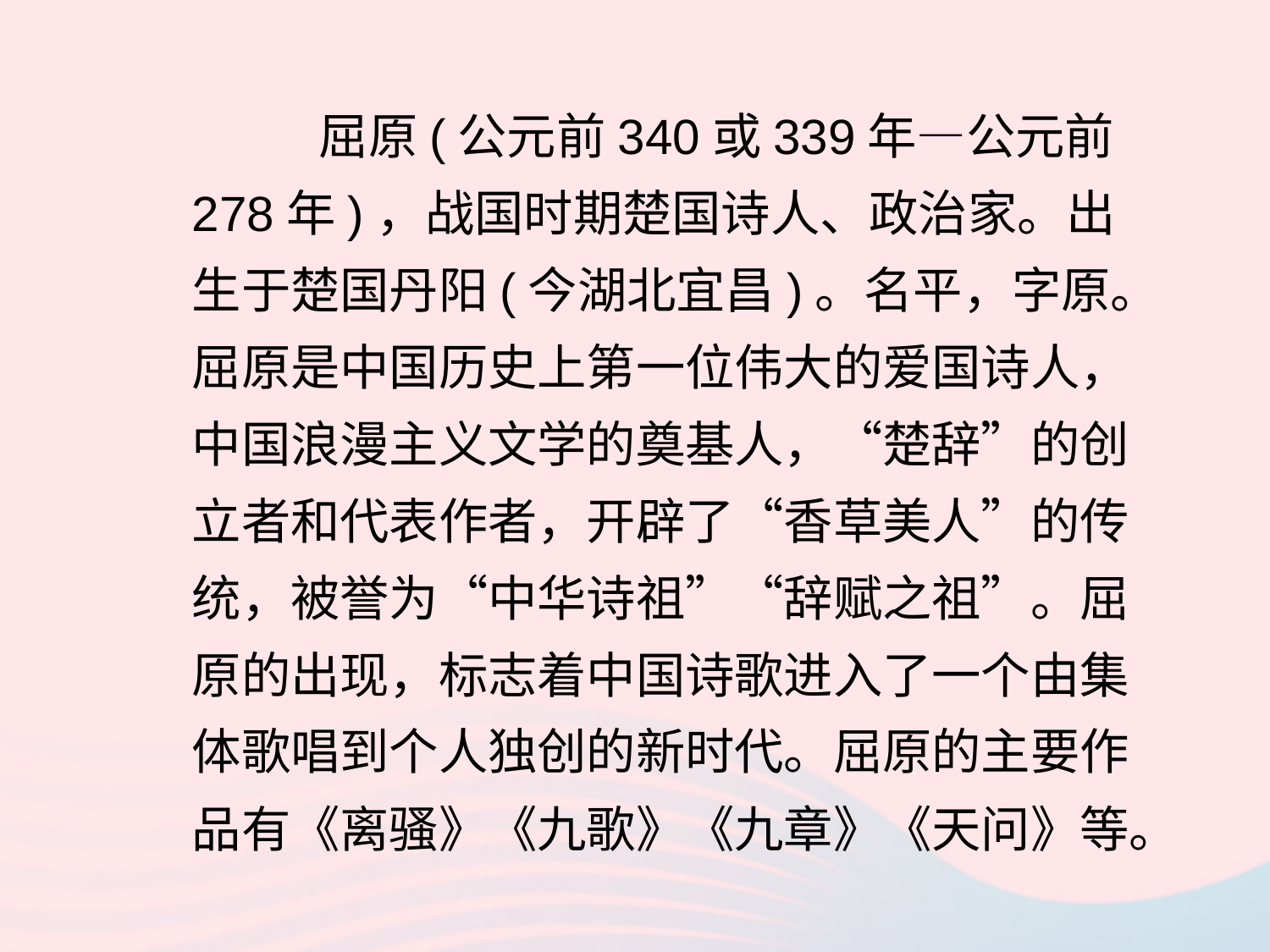

屈原(公元前340或339年—公元前278年)，战国时期楚国诗人、政治家。出生于楚国丹阳(今湖北宜昌)。名平，字原。屈原是中国历史上第一位伟大的爱国诗人，中国浪漫主义文学的奠基人，“楚辞”的创立者和代表作者，开辟了“香草美人”的传统，被誉为“中华诗祖”“辞赋之祖”。屈原的出现，标志着中国诗歌进入了一个由集体歌唱到个人独创的新时代。屈原的主要作品有《离骚》《九歌》《九章》《天问》等。